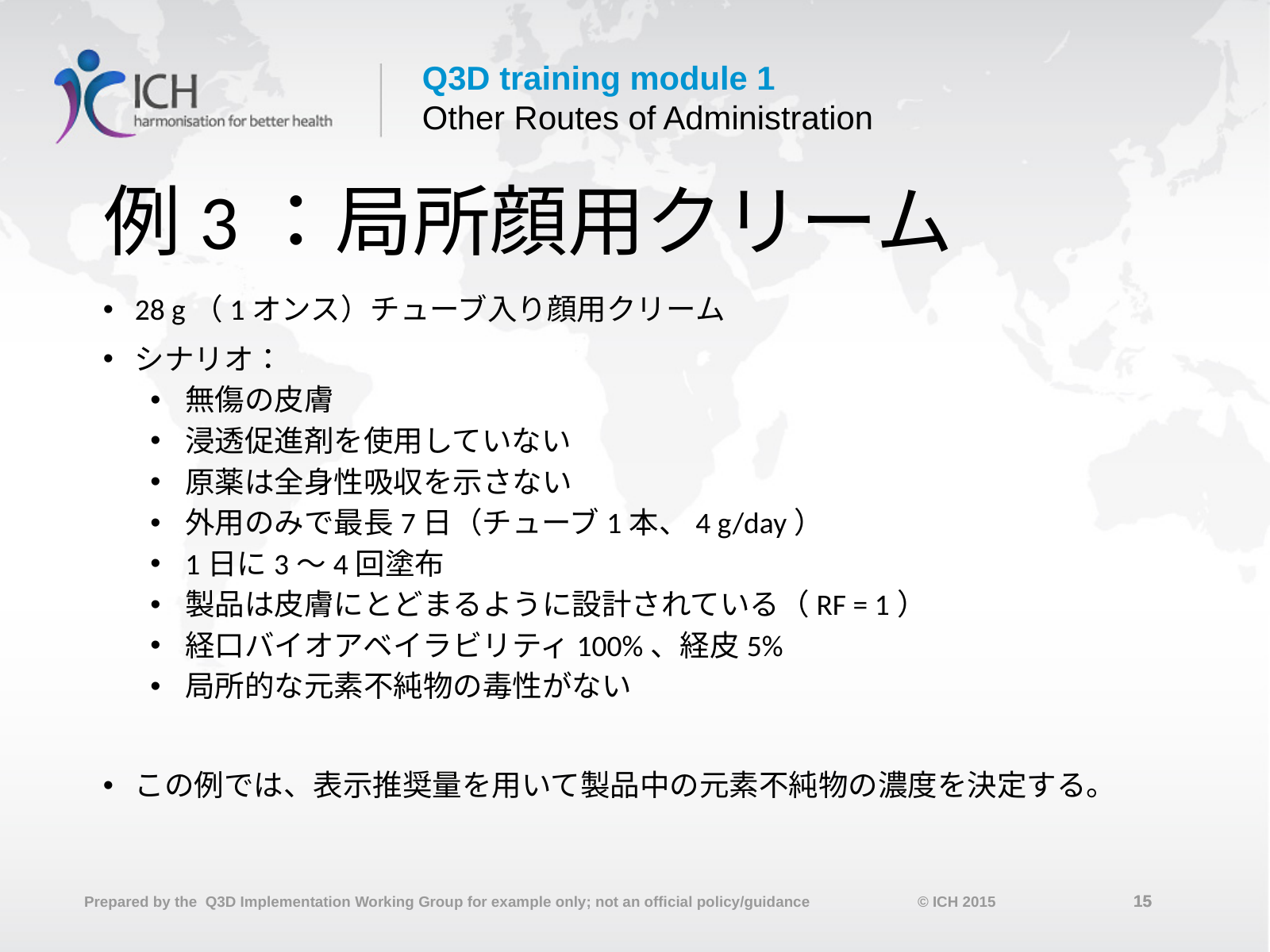

# 例3：局所顔用クリーム
28 g（1オンス）チューブ入り顔用クリーム
シナリオ：
無傷の皮膚
浸透促進剤を使用していない
原薬は全身性吸収を示さない
外用のみで最長7日（チューブ1本、4 g/day）
1日に3～4回塗布
製品は皮膚にとどまるように設計されている（RF = 1）
経口バイオアベイラビリティ100%、経皮5%
局所的な元素不純物の毒性がない

この例では、表示推奨量を用いて製品中の元素不純物の濃度を決定する。